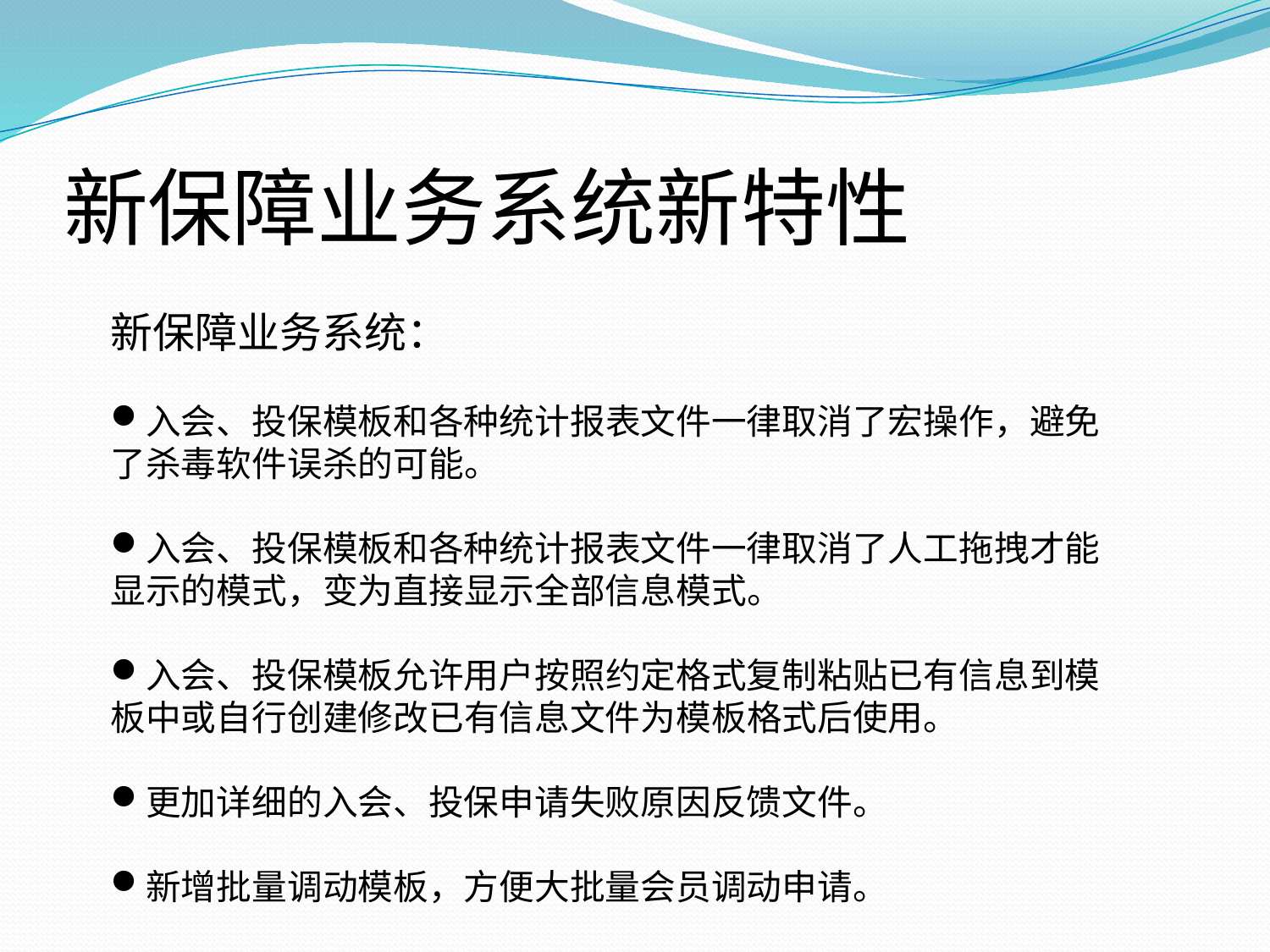

# 新保障业务系统新特性
新保障业务系统：

入会、投保模板和各种统计报表文件一律取消了宏操作，避免了杀毒软件误杀的可能。

入会、投保模板和各种统计报表文件一律取消了人工拖拽才能显示的模式，变为直接显示全部信息模式。

入会、投保模板允许用户按照约定格式复制粘贴已有信息到模板中或自行创建修改已有信息文件为模板格式后使用。

更加详细的入会、投保申请失败原因反馈文件。

新增批量调动模板，方便大批量会员调动申请。